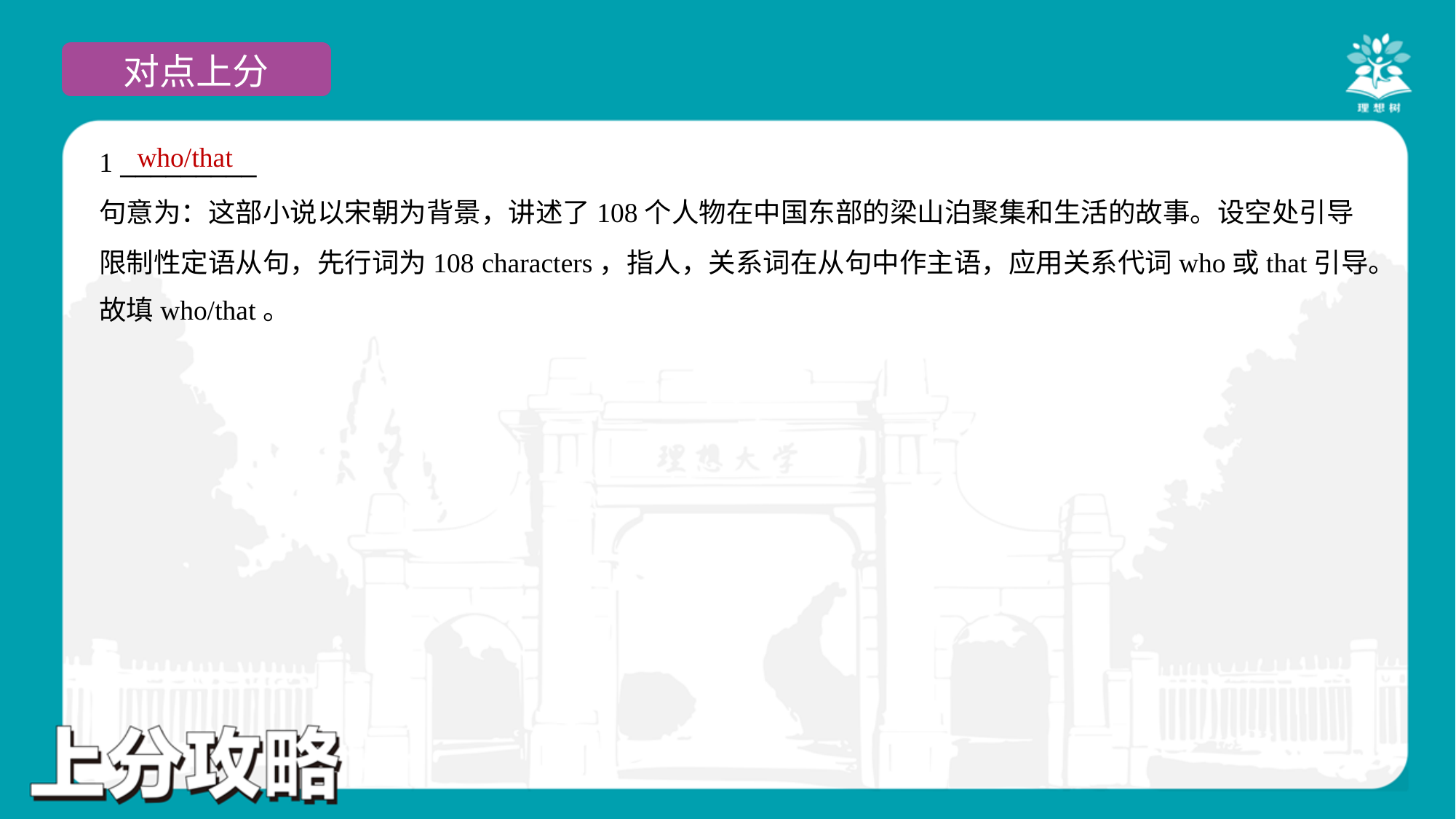

who/that
1 _________
句意为：这部小说以宋朝为背景，讲述了108个人物在中国东部的梁山泊聚集和生活的故事。设空处引导
限制性定语从句，先行词为108 characters，指人，关系词在从句中作主语，应用关系代词who或that引导。
故填who/that。